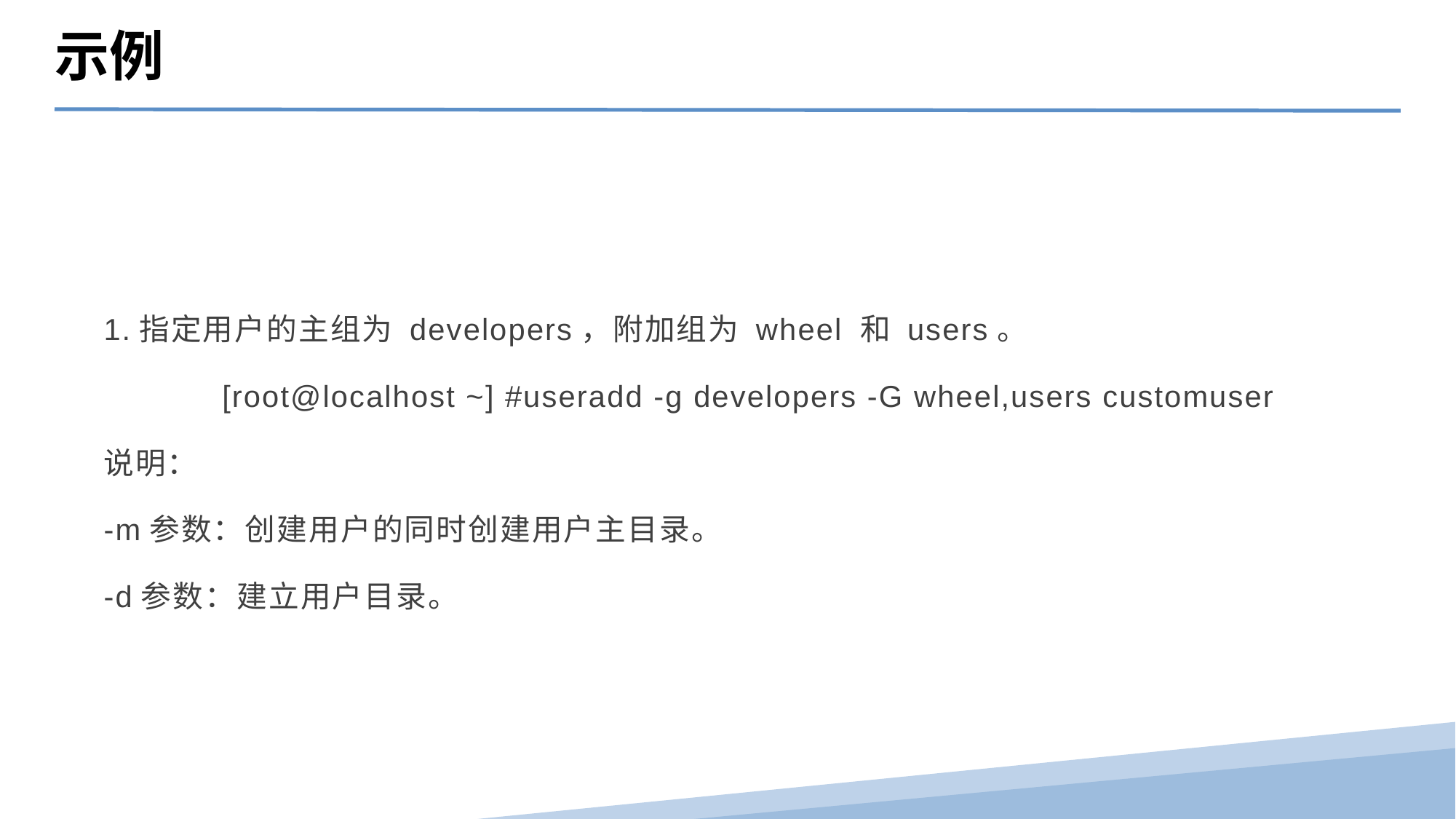

示例
1.指定用户的主组为 developers，附加组为 wheel 和 users。
[root@localhost ~] #useradd -g developers -G wheel,users customuser
说明：
-m参数：创建用户的同时创建用户主目录。
-d参数：建立用户目录。